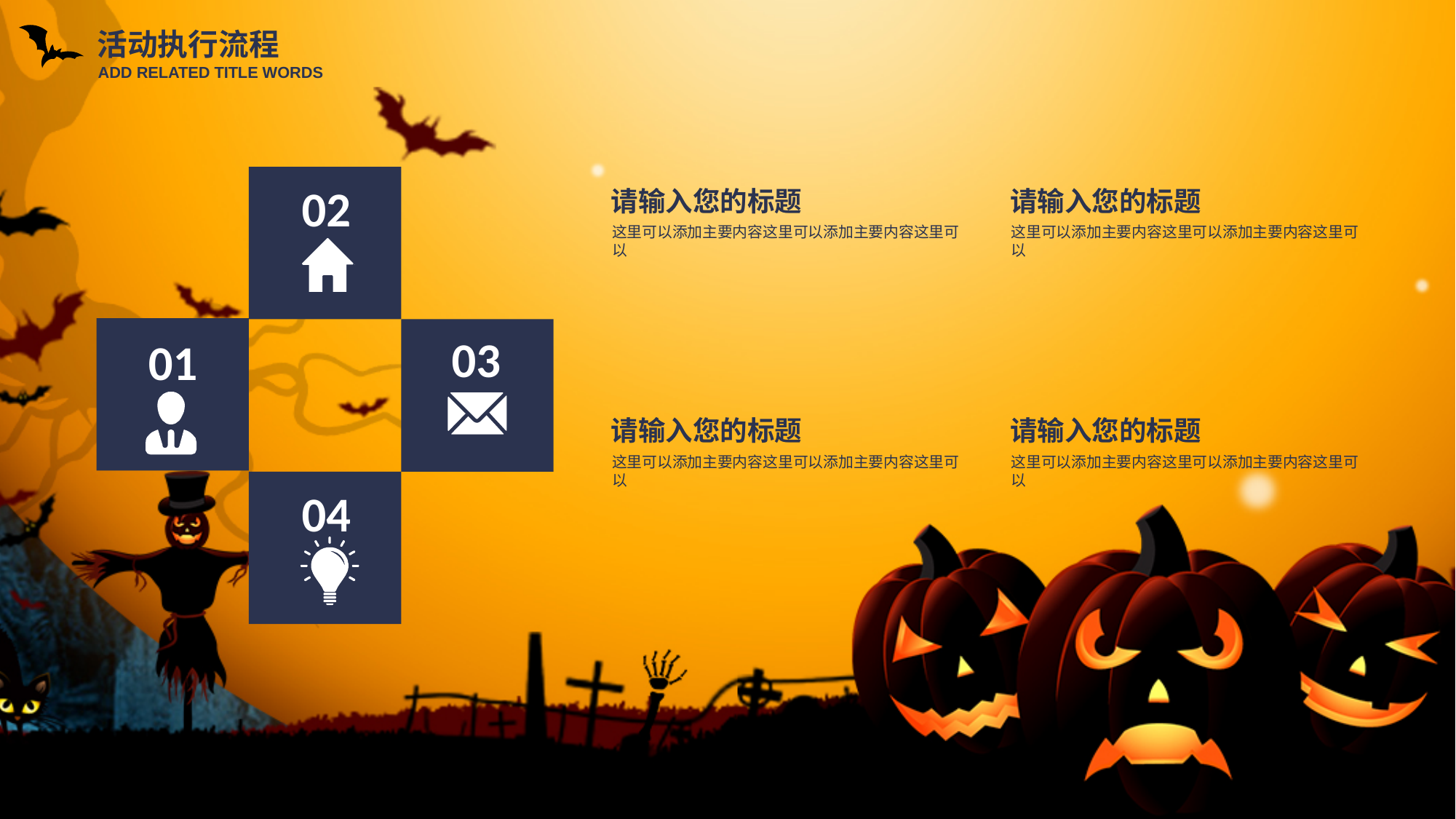

活动执行流程
ADD RELATED TITLE WORDS

02
请输入您的标题
这里可以添加主要内容这里可以添加主要内容这里可以
请输入您的标题
这里可以添加主要内容这里可以添加主要内容这里可以

03
01

请输入您的标题
这里可以添加主要内容这里可以添加主要内容这里可以
请输入您的标题
这里可以添加主要内容这里可以添加主要内容这里可以

04